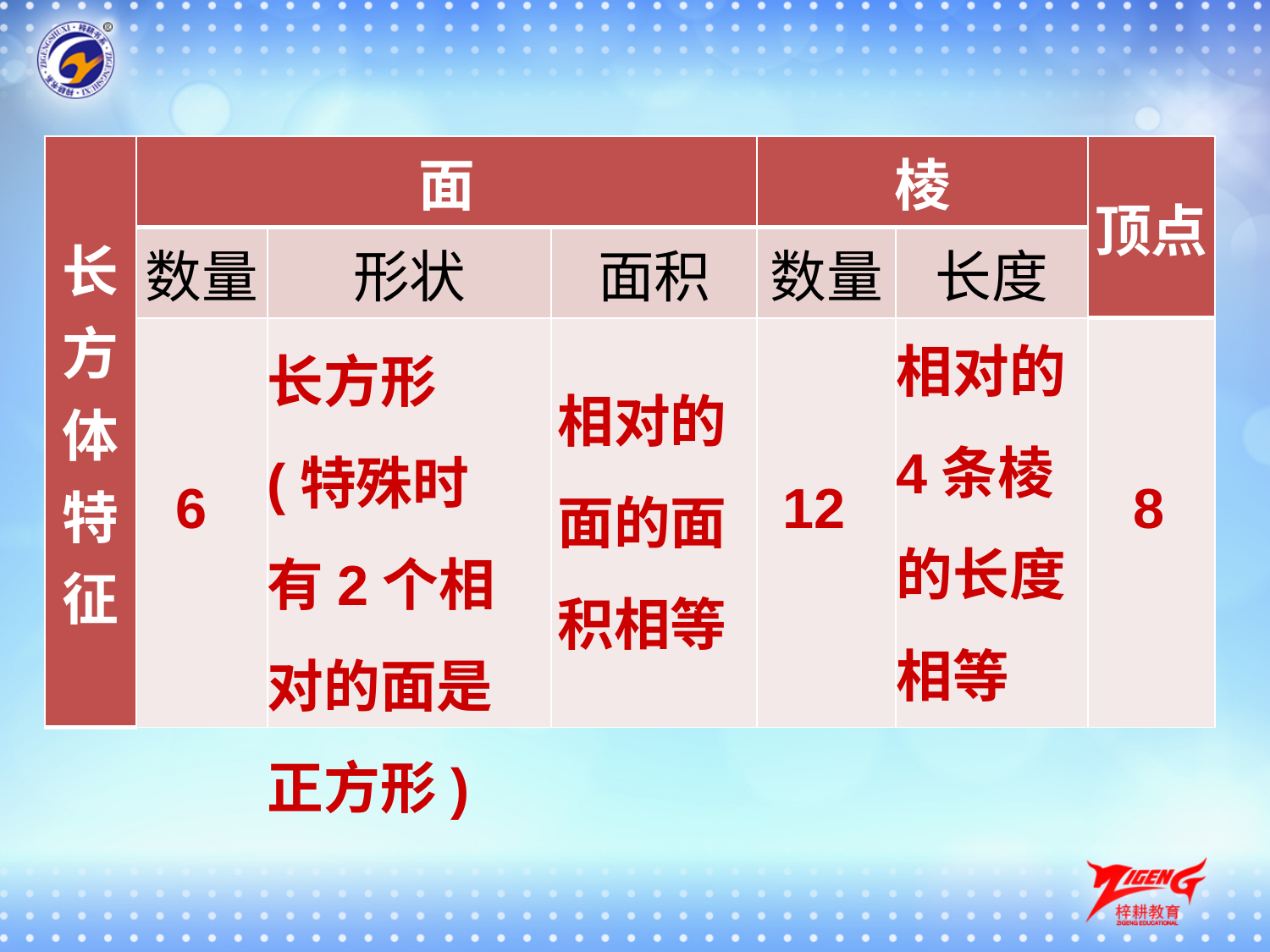

| 长 方 体 特 征 | 面 |  |  | 棱 |  | 顶点 |
| --- | --- | --- | --- | --- | --- | --- |
|  | 数量 | 形状 | 面积 | 数量 | 长度 |  |
|  |  |  |  |  |  |  |
相对的4条棱的长度相等
长方形(特殊时有2个相对的面是正方形)
相对的面的面积相等
8
12
6